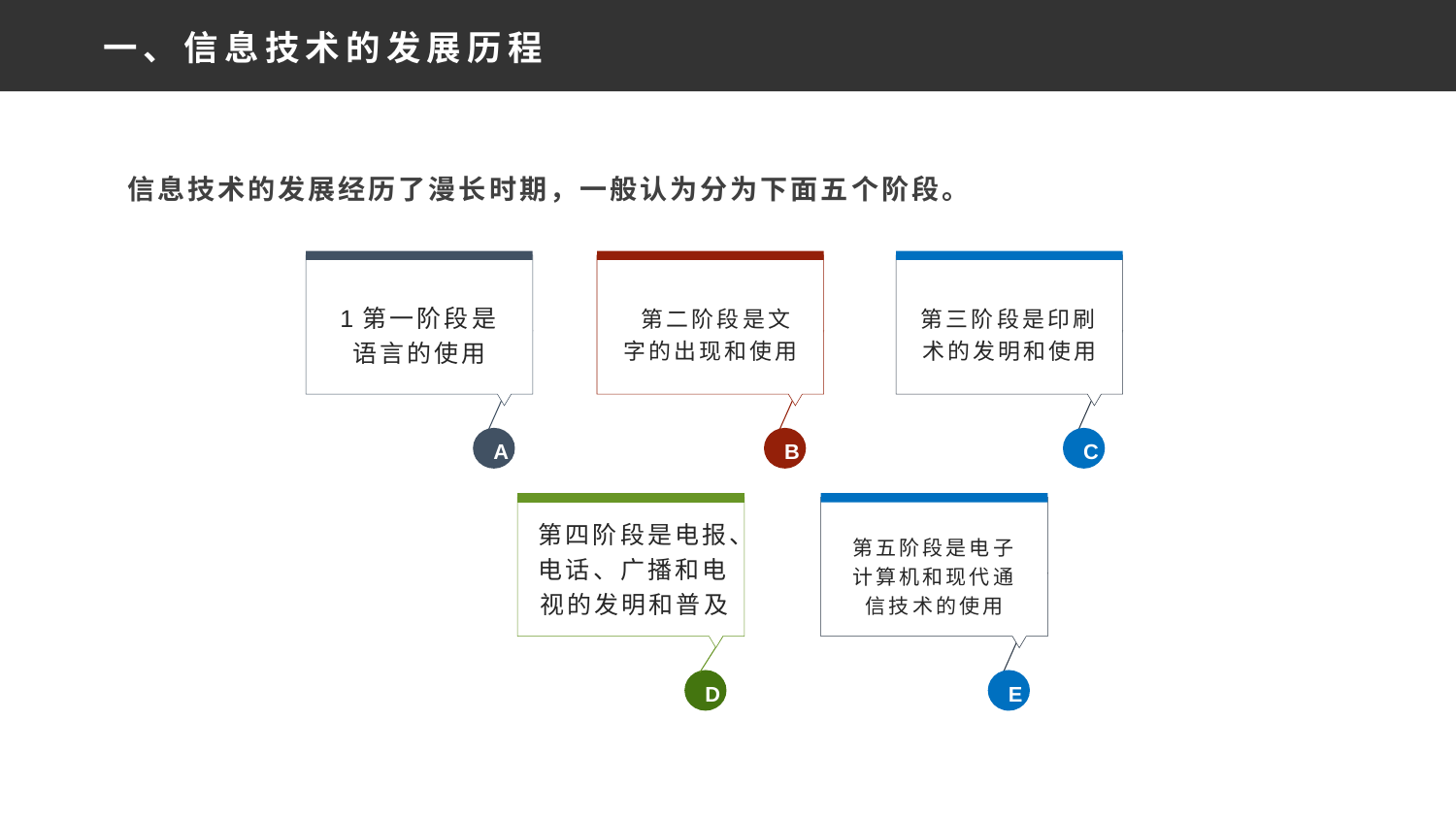

一、信息技术的发展历程
信息技术的发展经历了漫长时期，一般认为分为下面五个阶段。

1第一阶段是语言的使用
A

 第二阶段是文字的出现和使用
B

第三阶段是印刷术的发明和使用
C

第四阶段是电报、电话、广播和电视的发明和普及
D

第五阶段是电子计算机和现代通信技术的使用
E